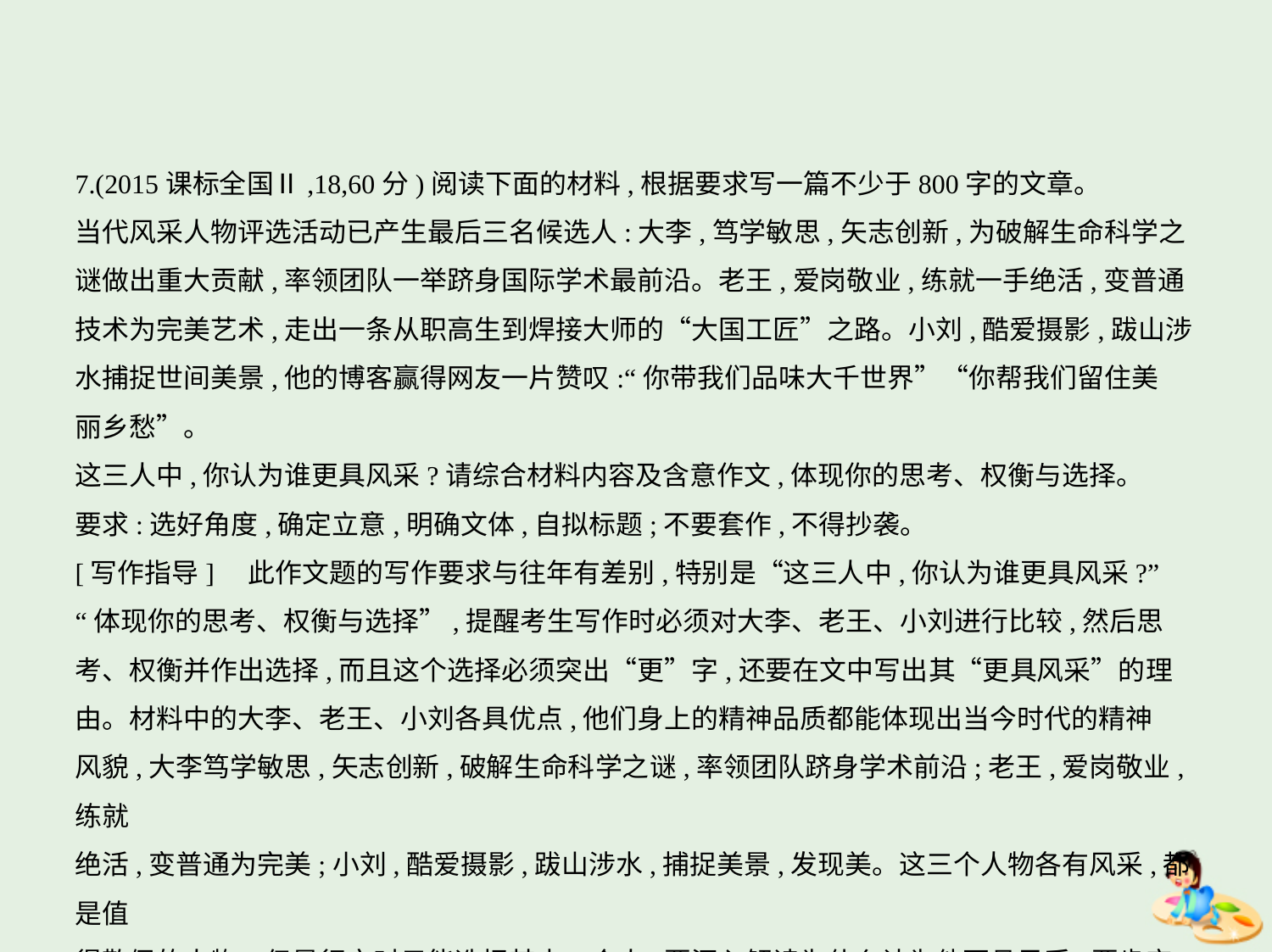

7.(2015课标全国Ⅱ,18,60分)阅读下面的材料,根据要求写一篇不少于800字的文章。
当代风采人物评选活动已产生最后三名候选人:大李,笃学敏思,矢志创新,为破解生命科学之
谜做出重大贡献,率领团队一举跻身国际学术最前沿。老王,爱岗敬业,练就一手绝活,变普通
技术为完美艺术,走出一条从职高生到焊接大师的“大国工匠”之路。小刘,酷爱摄影,跋山涉
水捕捉世间美景,他的博客赢得网友一片赞叹:“你带我们品味大千世界”“你帮我们留住美
丽乡愁”。
这三人中,你认为谁更具风采?请综合材料内容及含意作文,体现你的思考、权衡与选择。
要求:选好角度,确定立意,明确文体,自拟标题;不要套作,不得抄袭。
[写作指导]　此作文题的写作要求与往年有差别,特别是“这三人中,你认为谁更具风采?”
“体现你的思考、权衡与选择”,提醒考生写作时必须对大李、老王、小刘进行比较,然后思
考、权衡并作出选择,而且这个选择必须突出“更”字,还要在文中写出其“更具风采”的理
由。材料中的大李、老王、小刘各具优点,他们身上的精神品质都能体现出当今时代的精神
风貌,大李笃学敏思,矢志创新,破解生命科学之谜,率领团队跻身学术前沿;老王,爱岗敬业,练就
绝活,变普通为完美;小刘,酷爱摄影,跋山涉水,捕捉美景,发现美。这三个人物各有风采,都是值
得敬佩的人物。但是行文时只能选择其中一个人,要深入解读为什么认为他更具风采,要肯定